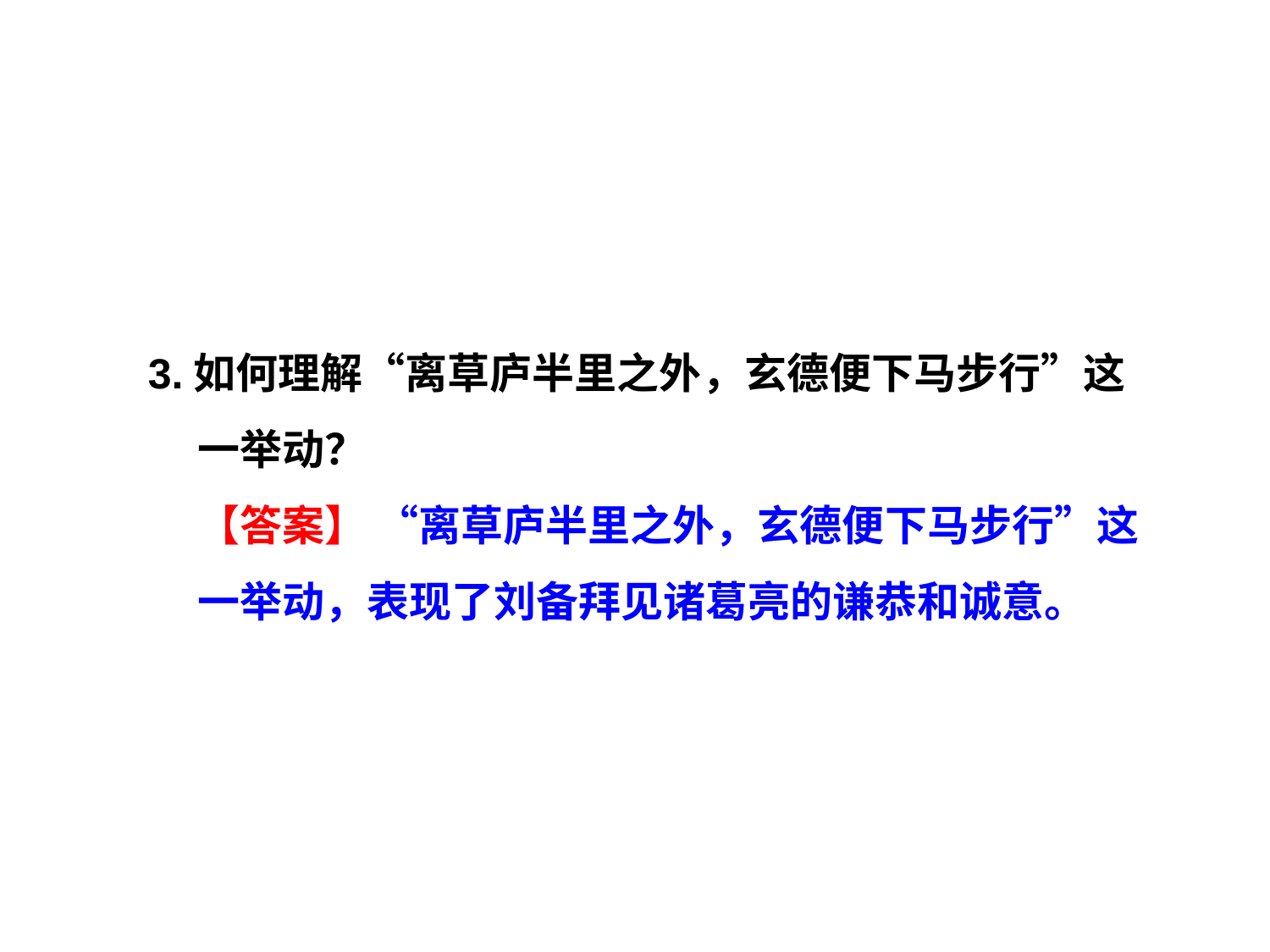

3.如何理解“离草庐半里之外，玄德便下马步行”这一举动？
【答案】 “离草庐半里之外，玄德便下马步行”这一举动，表现了刘备拜见诸葛亮的谦恭和诚意。